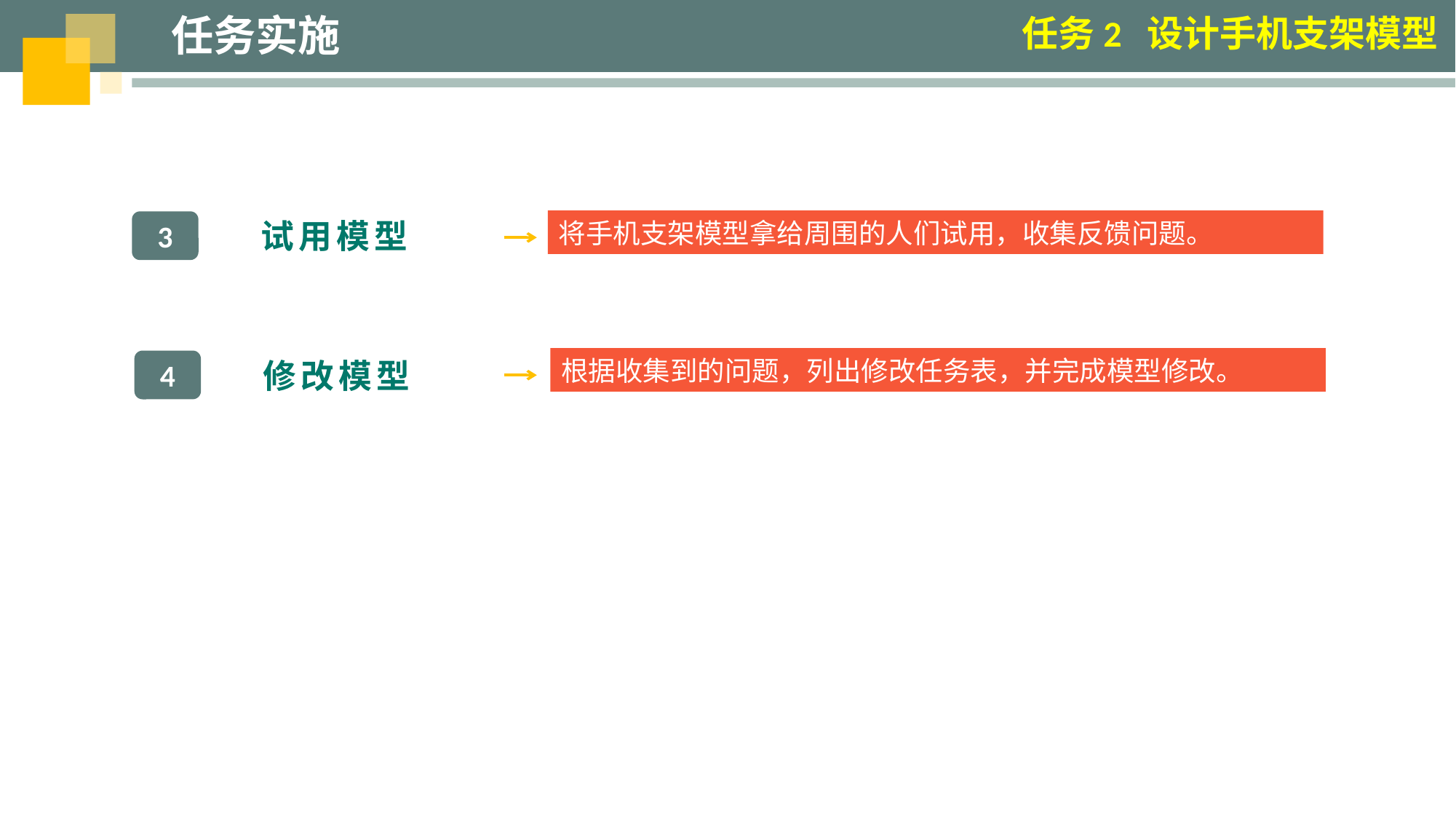

任务实施
任务2  设计手机支架模型

  试用模型
3
将手机支架模型拿给周围的人们试用，收集反馈问题。
根据收集到的问题，列出修改任务表，并完成模型修改。
  修改模型
4